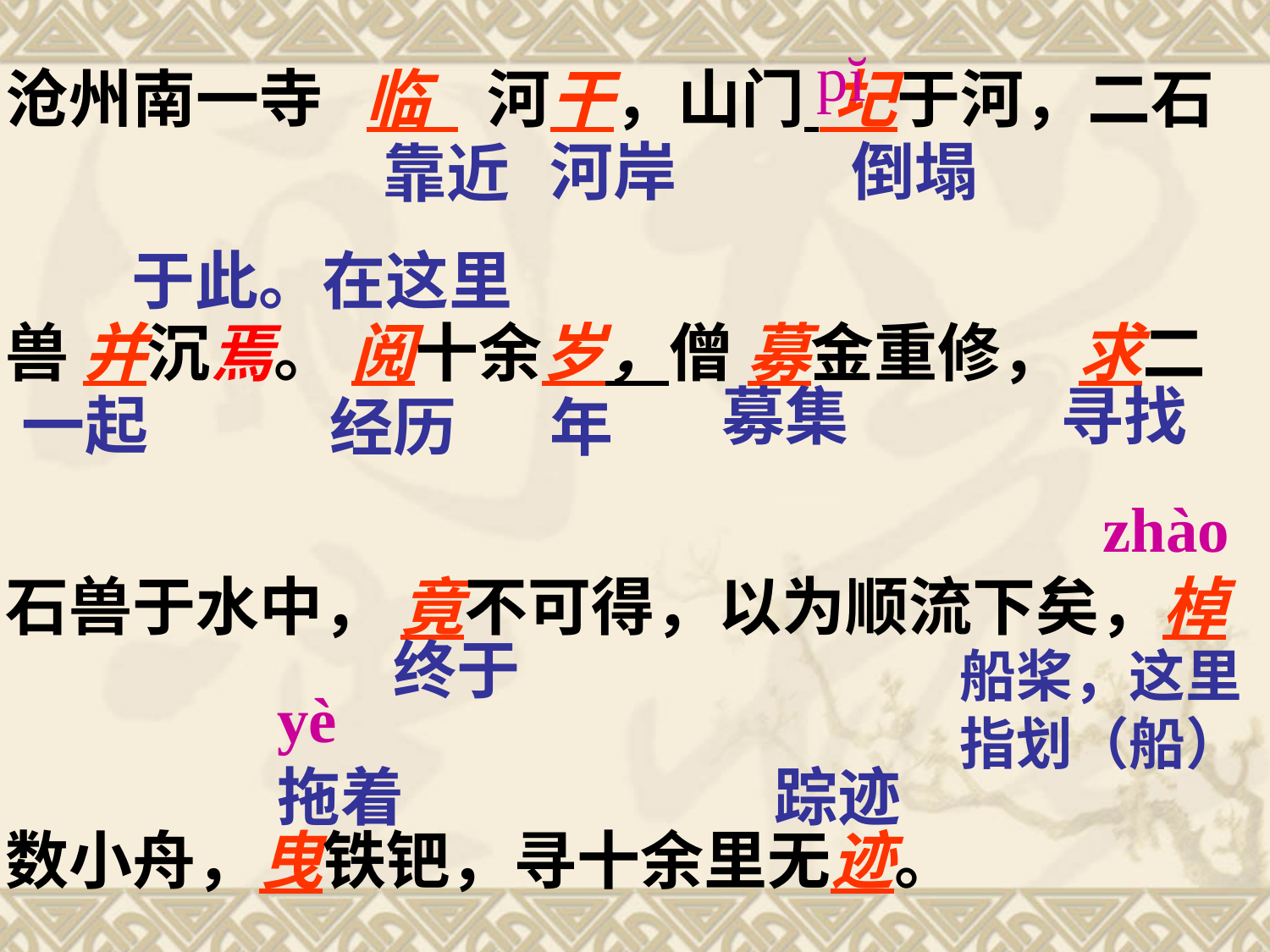

pĭ
沧州南一寺   临    河干，山门  圮于河，二石

兽 并沉焉。 阅十余岁，僧 募金重修， 求二

石兽于水中， 竟不可得，以为顺流下矣，棹

数小舟，曳铁钯，寻十余里无迹。

河岸
倒塌
靠近
于此。在这里
募集
寻找
一起
经历
年
zhào
终于
船桨，这里指划（船）
yè
拖着
踪迹